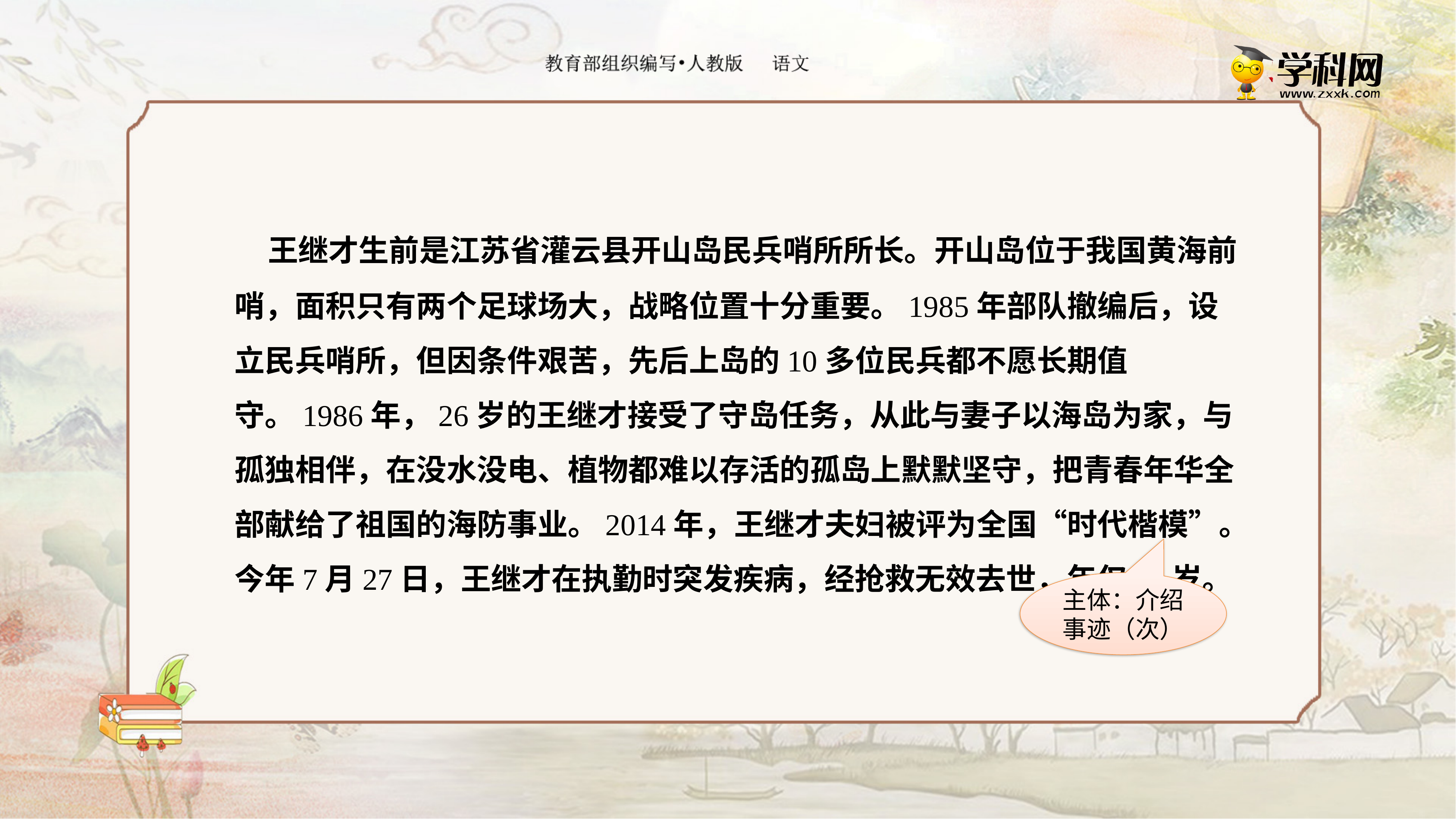

王继才生前是江苏省灌云县开山岛民兵哨所所长。开山岛位于我国黄海前哨，面积只有两个足球场大，战略位置十分重要。1985年部队撤编后，设立民兵哨所，但因条件艰苦，先后上岛的10多位民兵都不愿长期值守。1986年，26岁的王继才接受了守岛任务，从此与妻子以海岛为家，与孤独相伴，在没水没电、植物都难以存活的孤岛上默默坚守，把青春年华全部献给了祖国的海防事业。2014年，王继才夫妇被评为全国“时代楷模”。今年7月27日，王继才在执勤时突发疾病，经抢救无效去世，年仅58岁。
主体：介绍事迹（次）